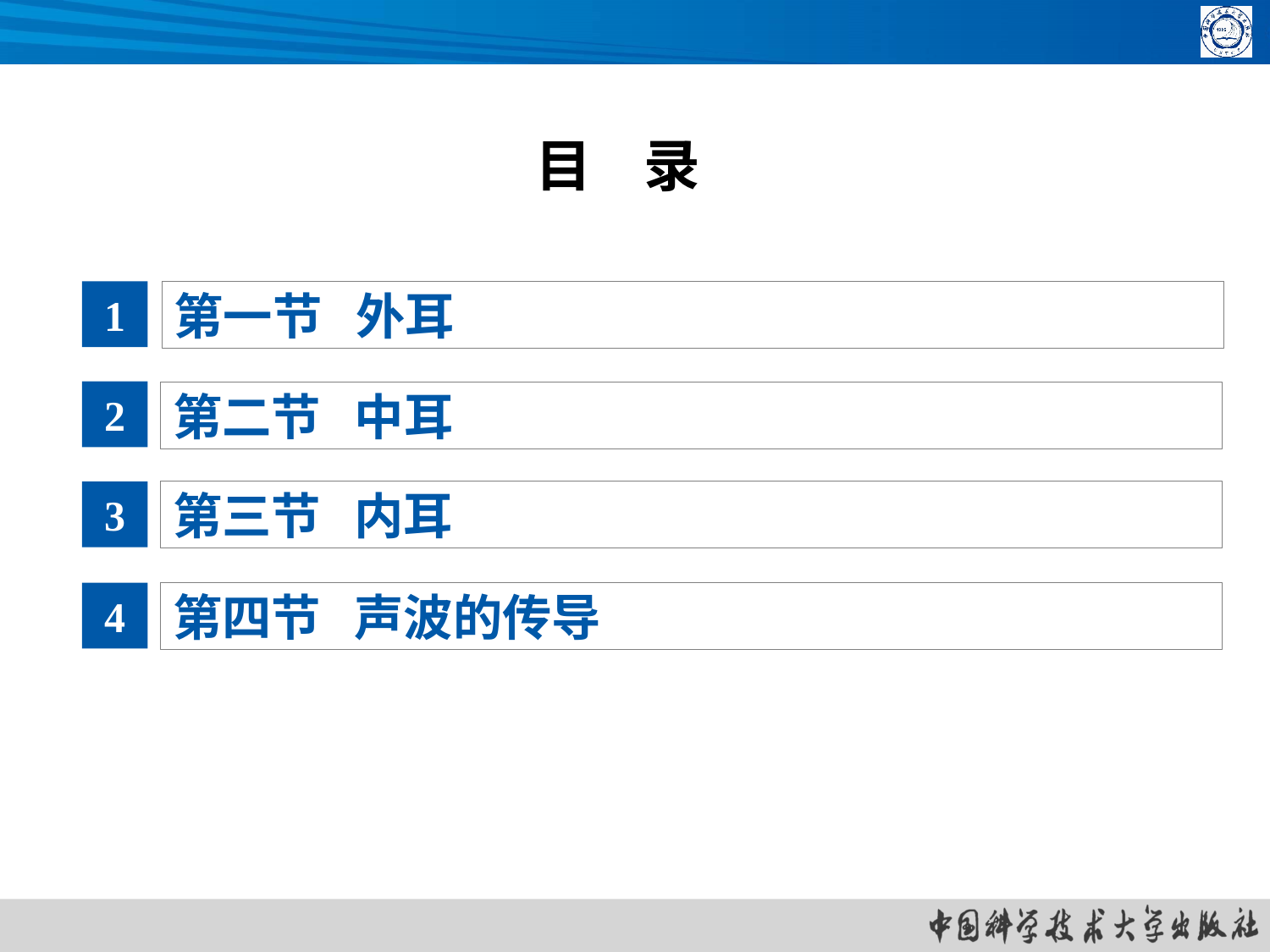

# 目    录
1
第一节   外耳
2
第二节   中耳
3
第三节   内耳
4
第四节   声波的传导